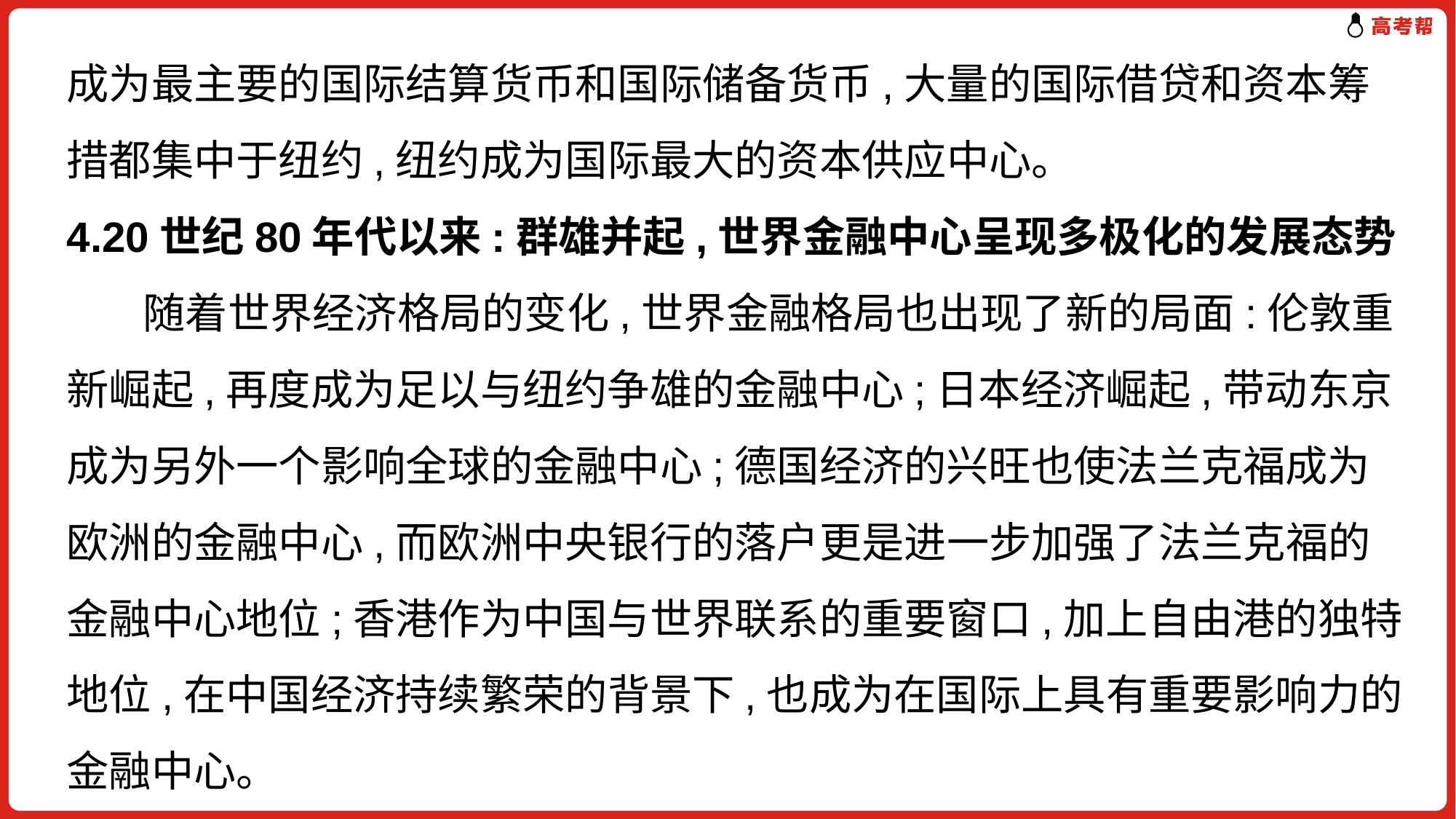

成为最主要的国际结算货币和国际储备货币,大量的国际借贷和资本筹措都集中于纽约,纽约成为国际最大的资本供应中心。
4.20世纪80年代以来:群雄并起,世界金融中心呈现多极化的发展态势
       随着世界经济格局的变化,世界金融格局也出现了新的局面:伦敦重新崛起,再度成为足以与纽约争雄的金融中心;日本经济崛起,带动东京成为另外一个影响全球的金融中心;德国经济的兴旺也使法兰克福成为欧洲的金融中心,而欧洲中央银行的落户更是进一步加强了法兰克福的金融中心地位;香港作为中国与世界联系的重要窗口,加上自由港的独特地位,在中国经济持续繁荣的背景下,也成为在国际上具有重要影响力的金融中心。